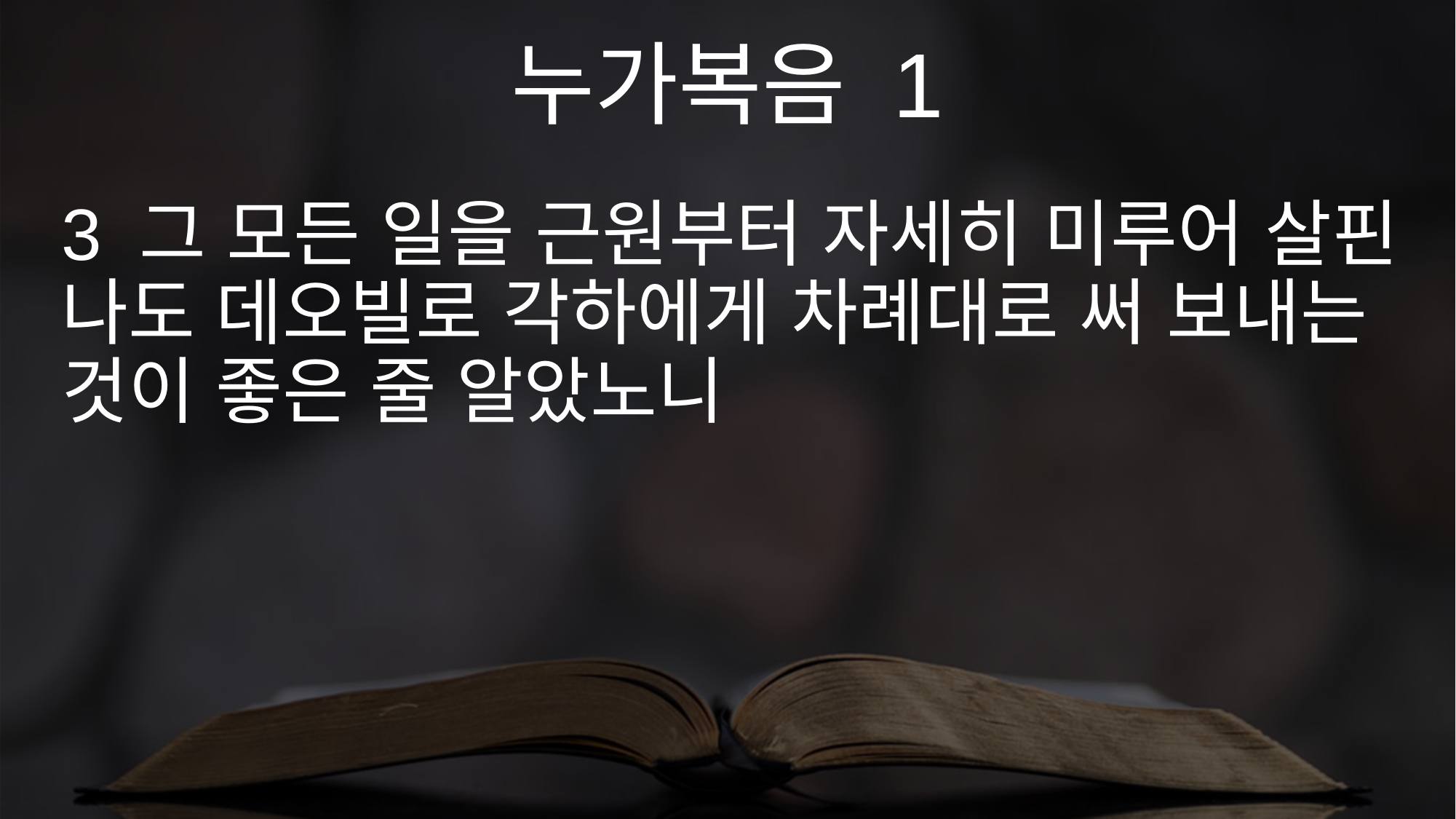

누가복음 1
3 그 모든 일을 근원부터 자세히 미루어 살핀 나도 데오빌로 각하에게 차례대로 써 보내는 것이 좋은 줄 알았노니